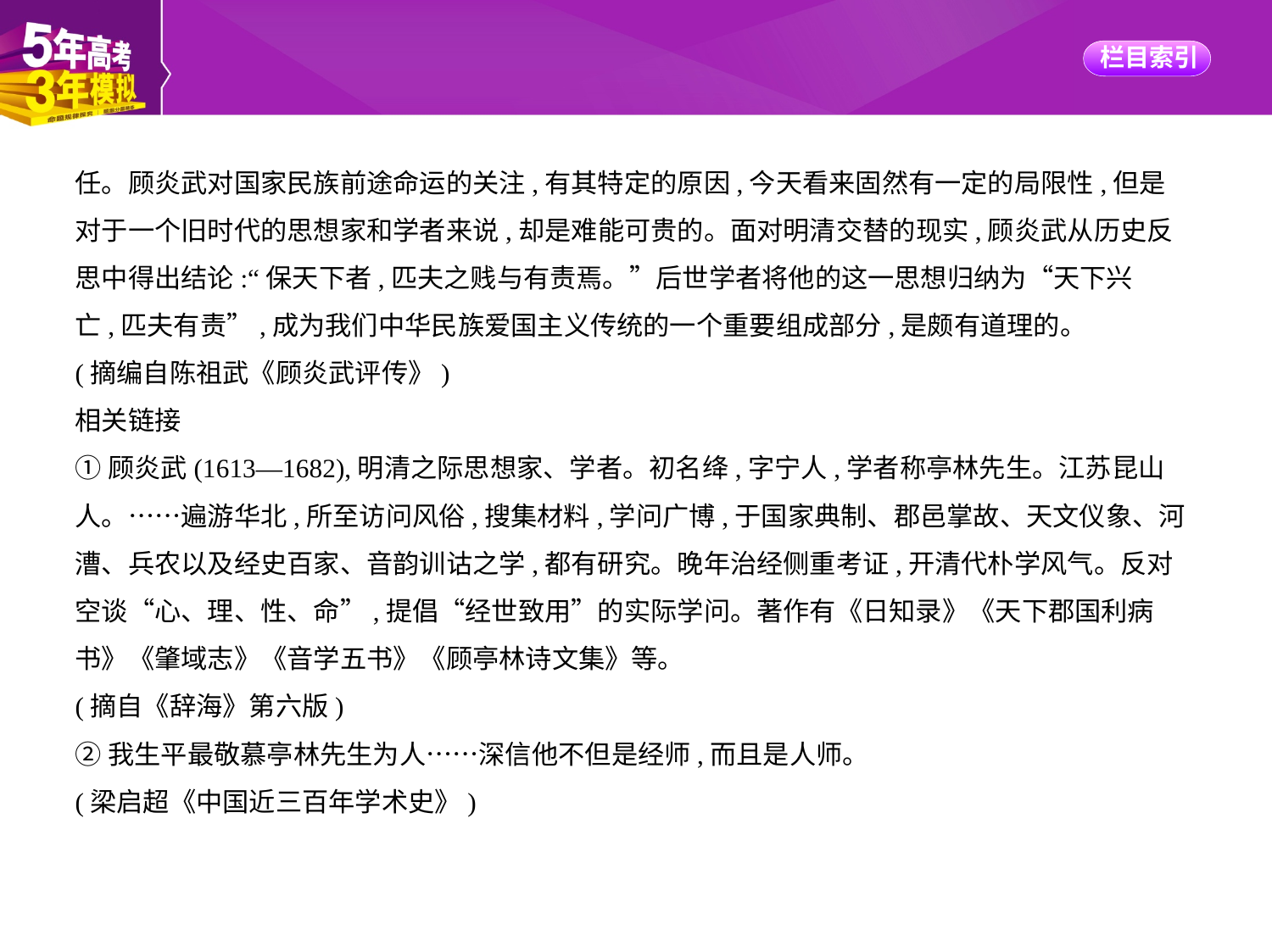

任。顾炎武对国家民族前途命运的关注,有其特定的原因,今天看来固然有一定的局限性,但是
对于一个旧时代的思想家和学者来说,却是难能可贵的。面对明清交替的现实,顾炎武从历史反
思中得出结论:“保天下者,匹夫之贱与有责焉。”后世学者将他的这一思想归纳为“天下兴
亡,匹夫有责”,成为我们中华民族爱国主义传统的一个重要组成部分,是颇有道理的。
(摘编自陈祖武《顾炎武评传》)
相关链接
①顾炎武(1613—1682),明清之际思想家、学者。初名绛,字宁人,学者称亭林先生。江苏昆山
人。……遍游华北,所至访问风俗,搜集材料,学问广博,于国家典制、郡邑掌故、天文仪象、河
漕、兵农以及经史百家、音韵训诂之学,都有研究。晚年治经侧重考证,开清代朴学风气。反对
空谈“心、理、性、命”,提倡“经世致用”的实际学问。著作有《日知录》《天下郡国利病
书》《肇域志》《音学五书》《顾亭林诗文集》等。
(摘自《辞海》第六版)
②我生平最敬慕亭林先生为人……深信他不但是经师,而且是人师。
(梁启超《中国近三百年学术史》)